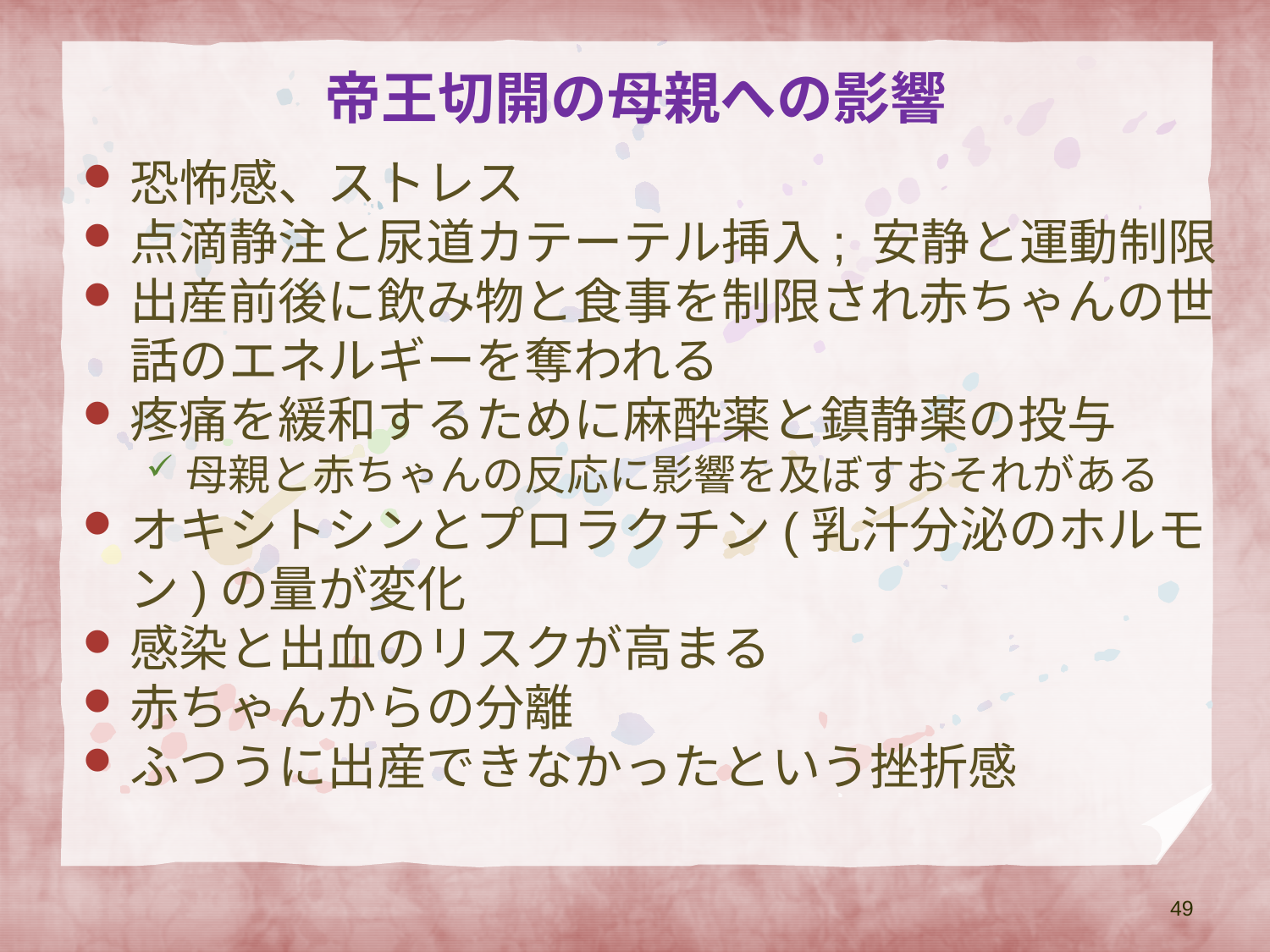

# 帝王切開の母親への影響
恐怖感、ストレス
点滴静注と尿道カテーテル挿入; 安静と運動制限
出産前後に飲み物と食事を制限され赤ちゃんの世話のエネルギーを奪われる
疼痛を緩和するために麻酔薬と鎮静薬の投与
母親と赤ちゃんの反応に影響を及ぼすおそれがある
オキシトシンとプロラクチン(乳汁分泌のホルモン)の量が変化
感染と出血のリスクが高まる
赤ちゃんからの分離
ふつうに出産できなかったという挫折感

49